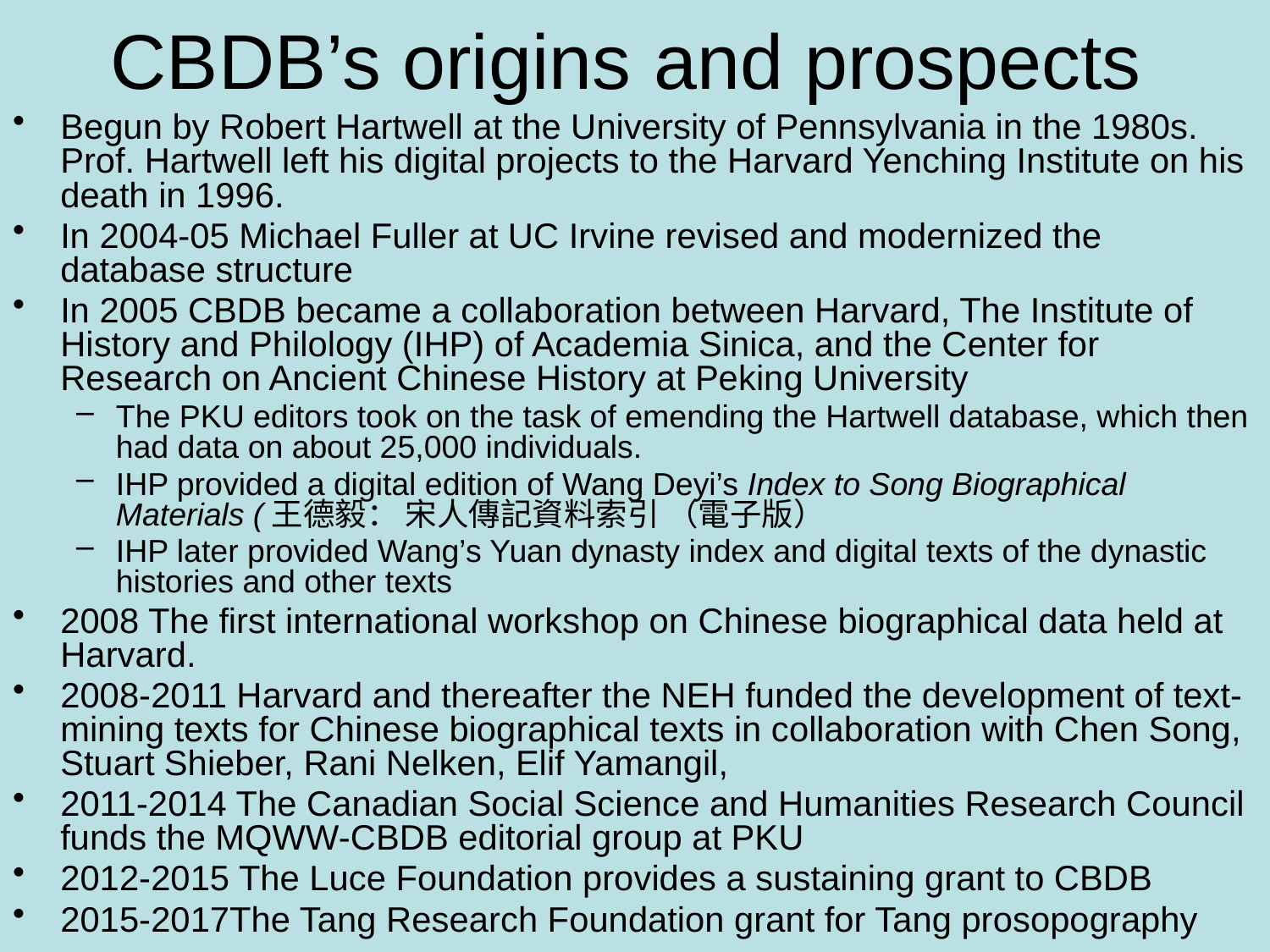

# CBDB’s origins and prospects
Begun by Robert Hartwell at the University of Pennsylvania in the 1980s. Prof. Hartwell left his digital projects to the Harvard Yenching Institute on his death in 1996.
In 2004-05 Michael Fuller at UC Irvine revised and modernized the database structure
In 2005 CBDB became a collaboration between Harvard, The Institute of History and Philology (IHP) of Academia Sinica, and the Center for Research on Ancient Chinese History at Peking University
The PKU editors took on the task of emending the Hartwell database, which then had data on about 25,000 individuals.
IHP provided a digital edition of Wang Deyi’s Index to Song Biographical Materials (王德毅： 宋人傳記資料索引 （電子版）
IHP later provided Wang’s Yuan dynasty index and digital texts of the dynastic histories and other texts
2008 The first international workshop on Chinese biographical data held at Harvard.
2008-2011 Harvard and thereafter the NEH funded the development of text-mining texts for Chinese biographical texts in collaboration with Chen Song, Stuart Shieber, Rani Nelken, Elif Yamangil,
2011-2014 The Canadian Social Science and Humanities Research Council funds the MQWW-CBDB editorial group at PKU
2012-2015 The Luce Foundation provides a sustaining grant to CBDB
2015-2017The Tang Research Foundation grant for Tang prosopography